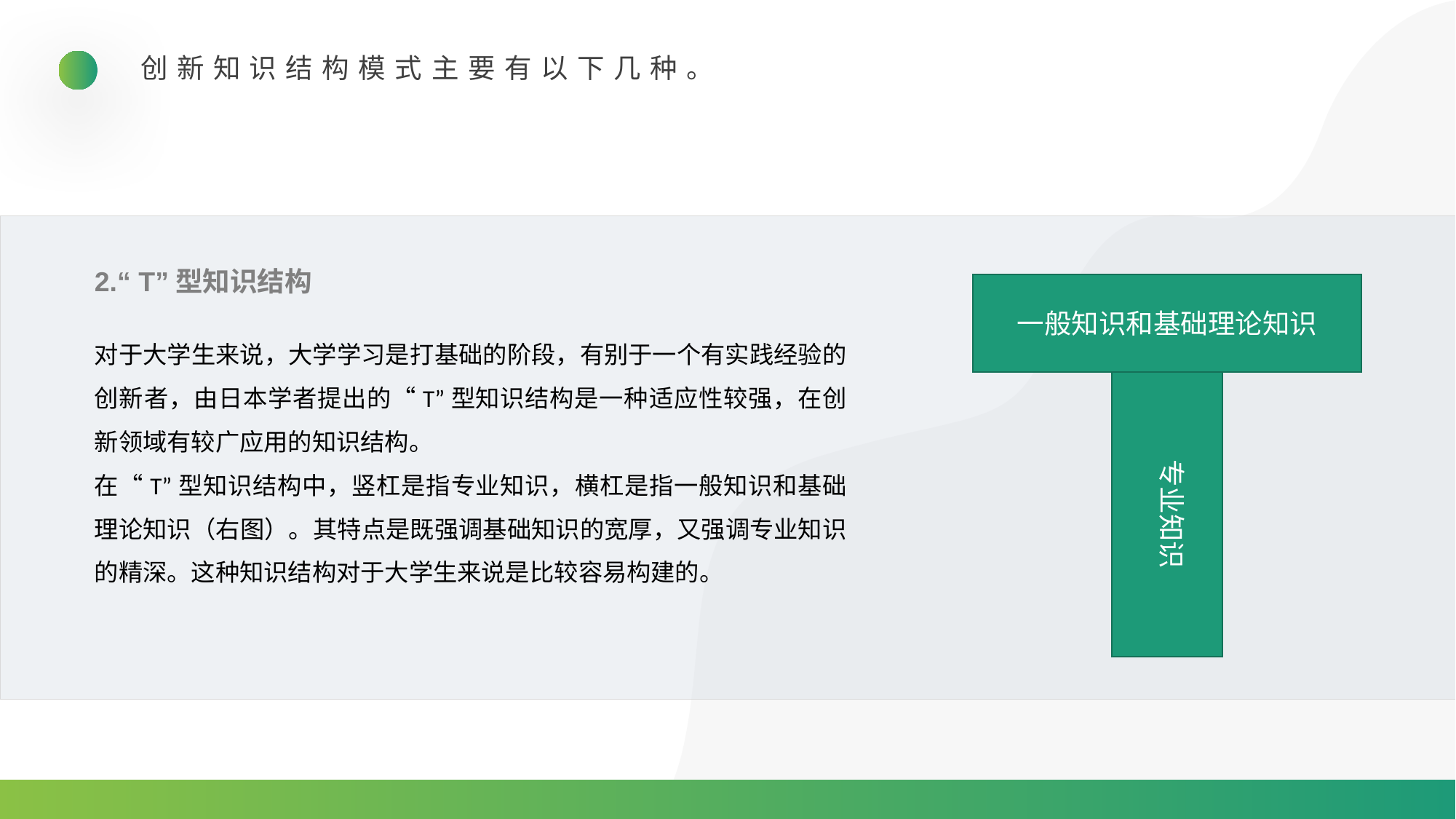

创新知识结构模式主要有以下几种。

2.“ T”型知识结构

一般知识和基础理论知识

专业知识
对于大学生来说，大学学习是打基础的阶段，有别于一个有实践经验的创新者，由日本学者提出的“T”型知识结构是一种适应性较强，在创新领域有较广应用的知识结构。
在“T”型知识结构中，竖杠是指专业知识，横杠是指一般知识和基础理论知识（右图）。其特点是既强调基础知识的宽厚，又强调专业知识的精深。这种知识结构对于大学生来说是比较容易构建的。